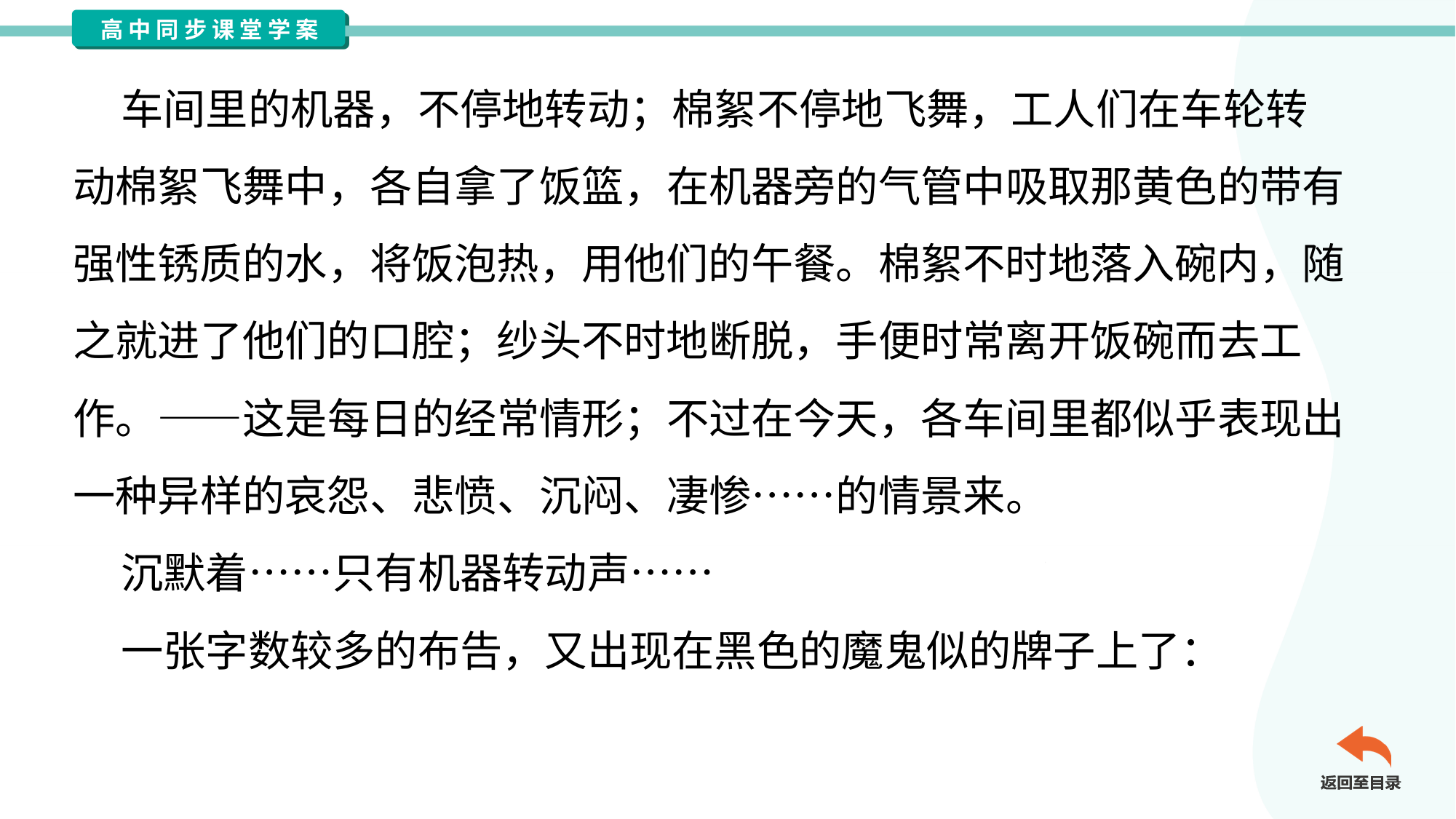

车间里的机器，不停地转动；棉絮不停地飞舞，工人们在车轮转
动棉絮飞舞中，各自拿了饭篮，在机器旁的气管中吸取那黄色的带有
强性锈质的水，将饭泡热，用他们的午餐。棉絮不时地落入碗内，随
之就进了他们的口腔；纱头不时地断脱，手便时常离开饭碗而去工
作。——这是每日的经常情形；不过在今天，各车间里都似乎表现出
一种异样的哀怨、悲愤、沉闷、凄惨……的情景来。
    沉默着……只有机器转动声……
    一张字数较多的布告，又出现在黑色的魔鬼似的牌子上了：